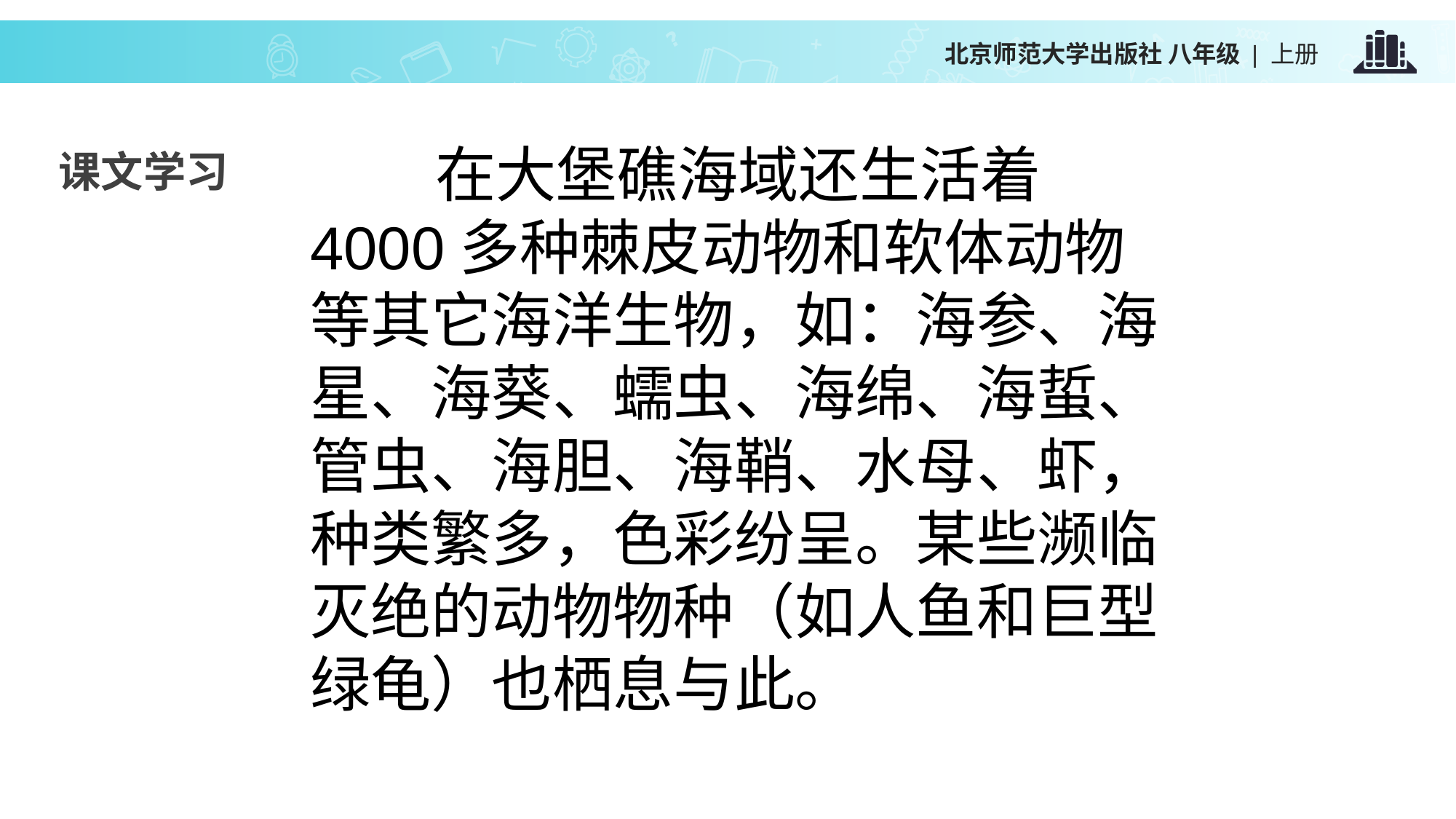

在大堡礁海域还生活着4000多种棘皮动物和软体动物等其它海洋生物，如：海参、海星、海葵、蠕虫、海绵、海蜇、管虫、海胆、海鞘、水母、虾，种类繁多，色彩纷呈。某些濒临灭绝的动物物种（如人鱼和巨型绿龟）也栖息与此。
课文学习